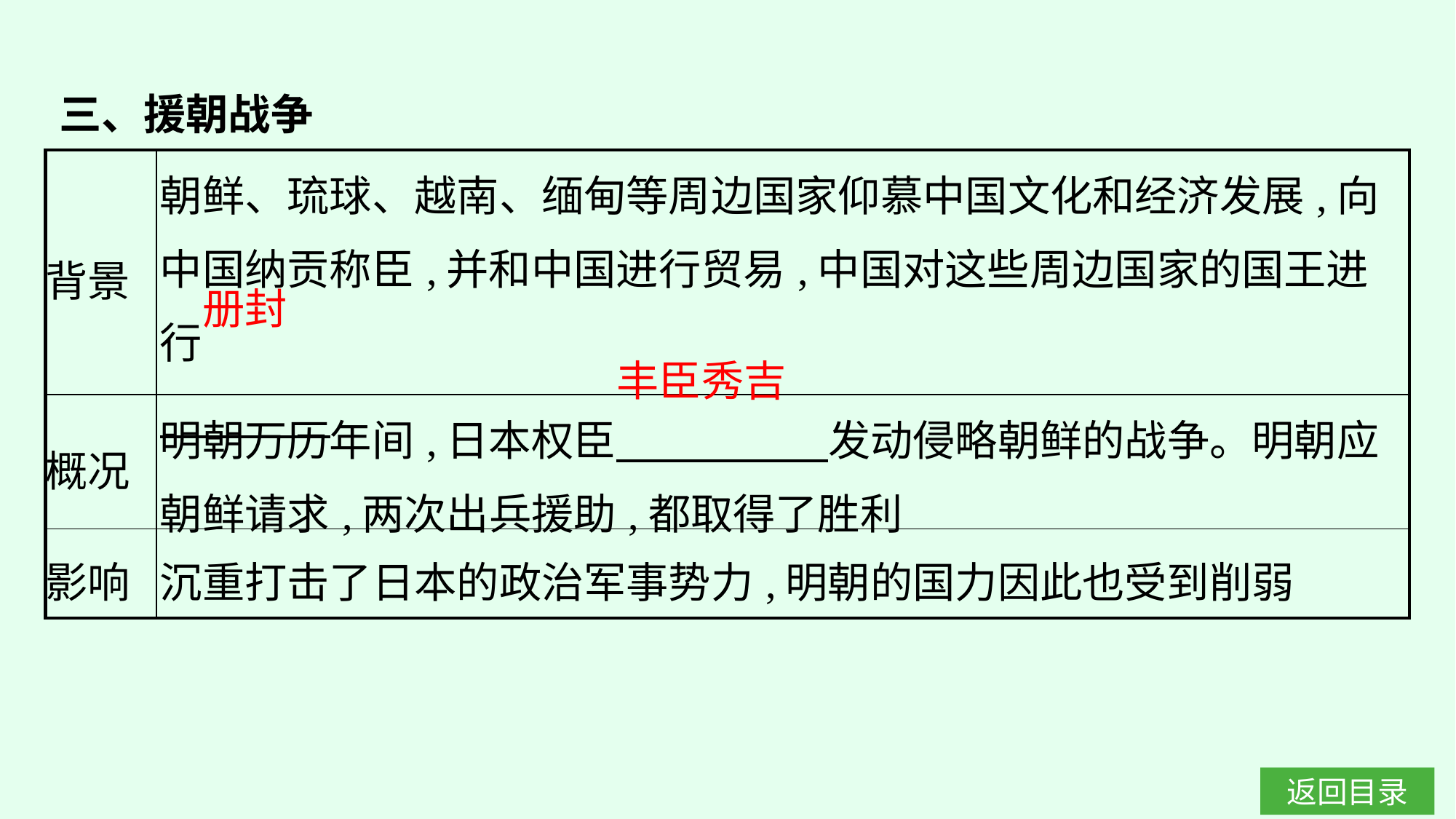

三、援朝战争
| 背景 | 朝鲜、琉球、越南、缅甸等周边国家仰慕中国文化和经济发展,向中国纳贡称臣,并和中国进行贸易,中国对这些周边国家的国王进行 |
| --- | --- |
| 概况 | 明朝万历年间,日本权臣　　　　　发动侵略朝鲜的战争。明朝应朝鲜请求,两次出兵援助,都取得了胜利 |
| 影响 | 沉重打击了日本的政治军事势力,明朝的国力因此也受到削弱 |
册封
丰臣秀吉